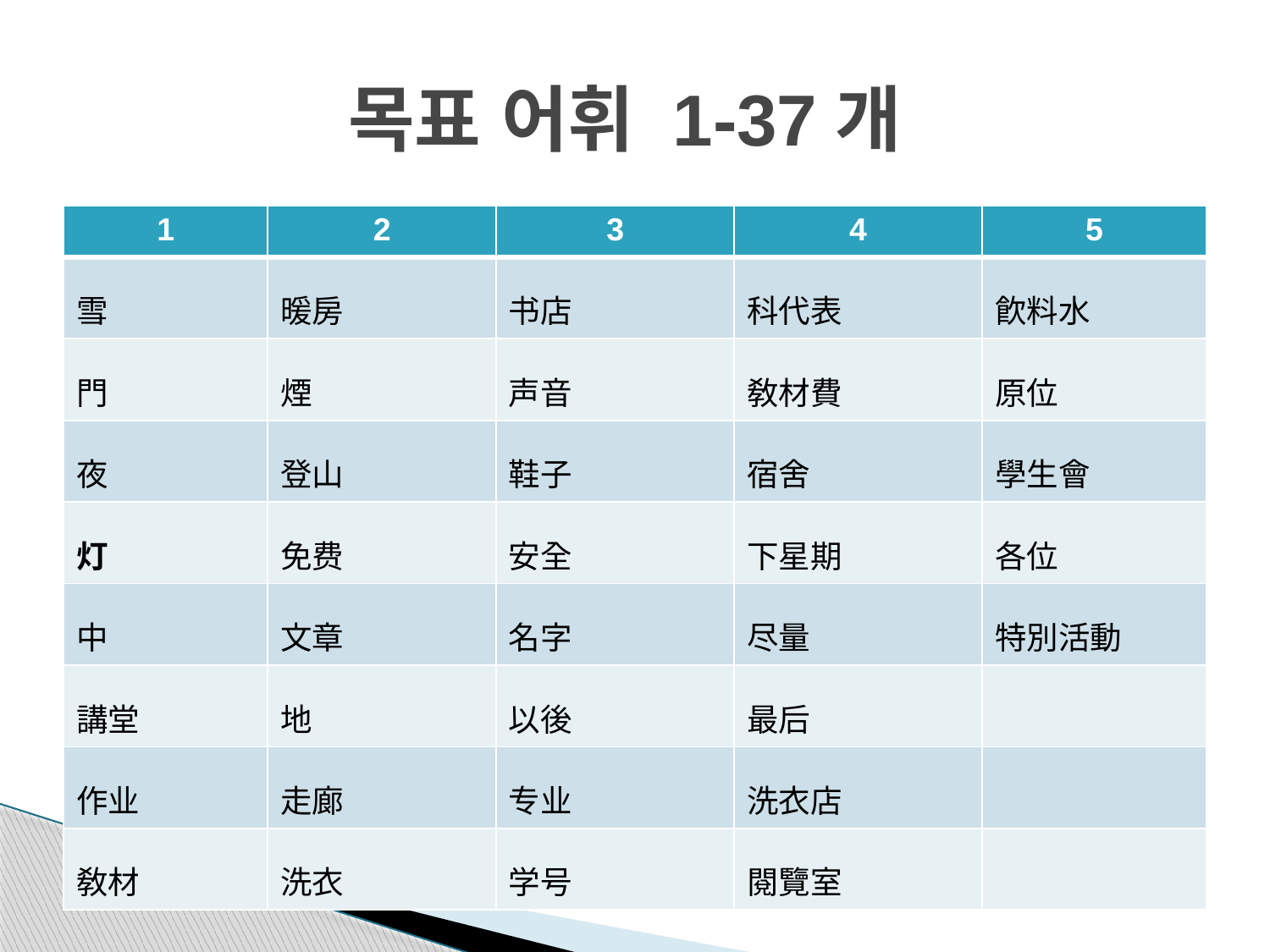

# 목표 어휘 1-37개
| 1 | 2 | 3 | 4 | 5 |
| --- | --- | --- | --- | --- |
| 雪 | 暖房 | 书店 | 科代表 | 飮料水 |
| 門 | 煙 | 声音 | 敎材費 | 原位 |
| 夜 | 登山 | 鞋子 | 宿舍 | 學生會 |
| 灯 | 免费 | 安全 | 下星期 | 各位 |
| 中 | 文章 | 名字 | 尽量 | 特別活動 |
| 講堂 | 地 | 以後 | 最后 |  |
| 作业 | 走廊 | 专业 | 洗衣店 |  |
| 敎材 | 洗衣 | 学号 | 閱覽室 |  |